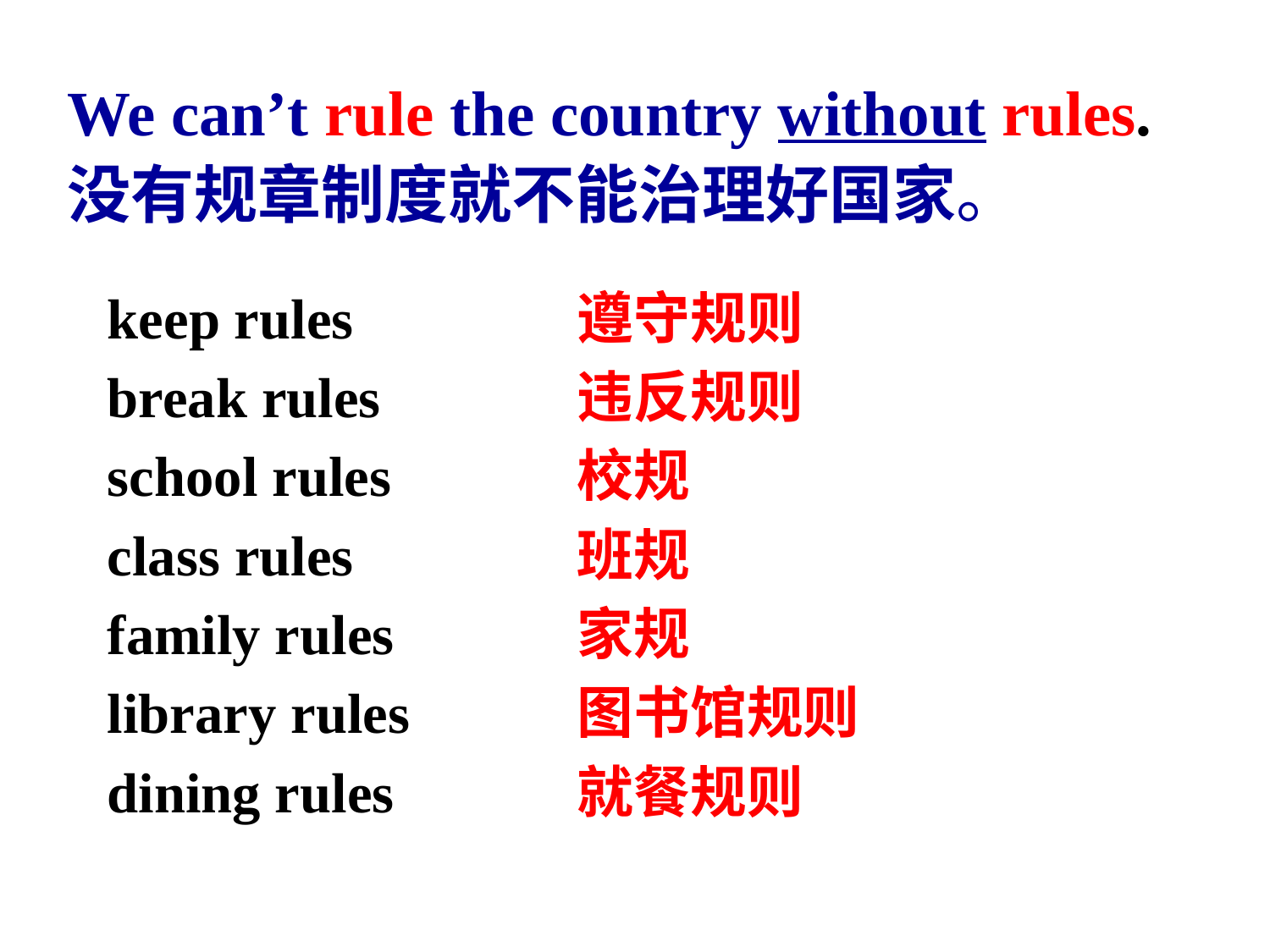

We can’t rule the country without rules.
没有规章制度就不能治理好国家。
keep rules
break rules
school rules
class rules
family rules
library rules
dining rules
遵守规则
违反规则
校规
班规
家规
图书馆规则
就餐规则